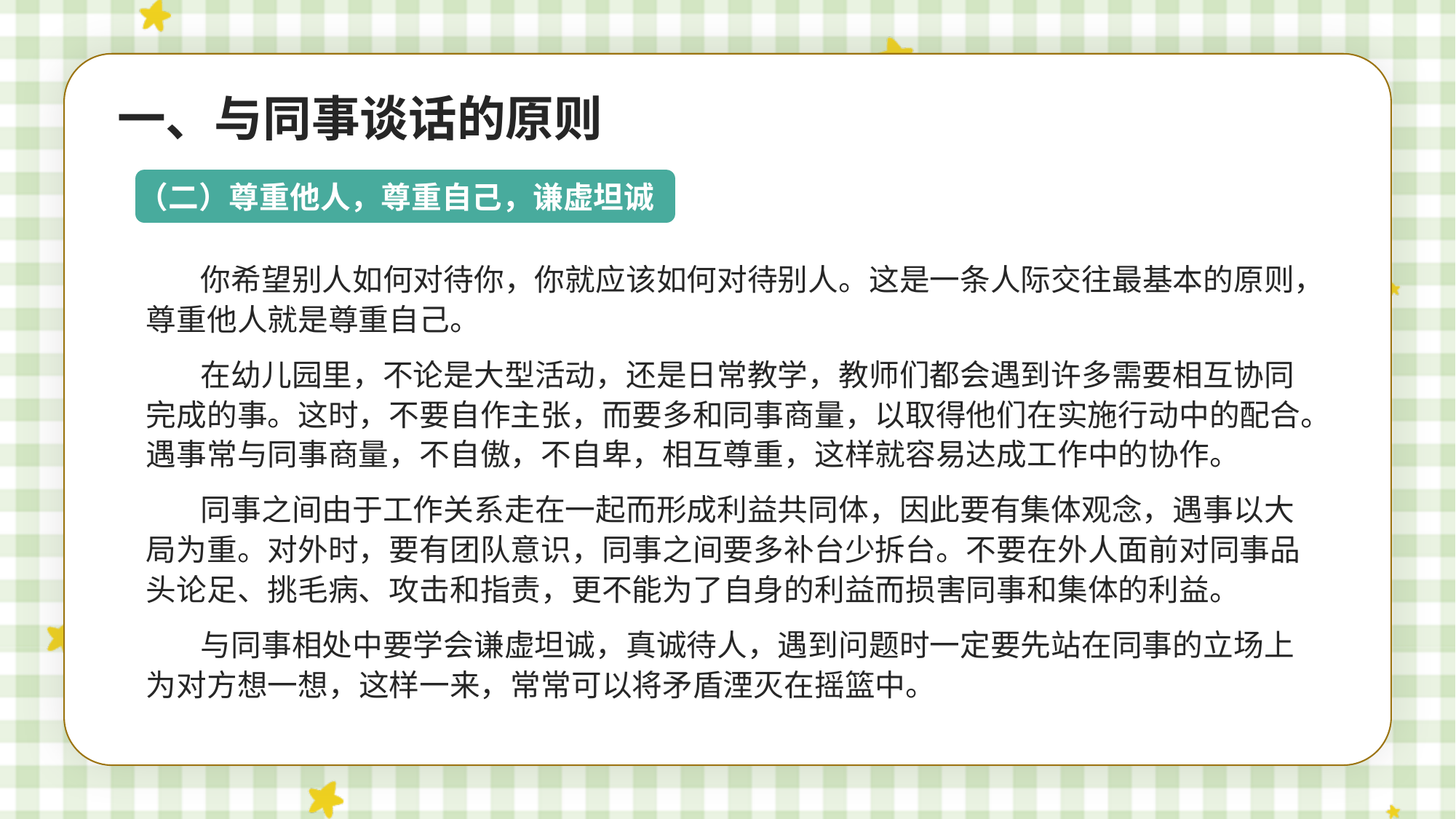

一、与同事谈话的原则
（二）尊重他人，尊重自己，谦虚坦诚
你希望别人如何对待你，你就应该如何对待别人。这是一条人际交往最基本的原则，尊重他人就是尊重自己。
在幼儿园里，不论是大型活动，还是日常教学，教师们都会遇到许多需要相互协同完成的事。这时，不要自作主张，而要多和同事商量，以取得他们在实施行动中的配合。遇事常与同事商量，不自傲，不自卑，相互尊重，这样就容易达成工作中的协作。
同事之间由于工作关系走在一起而形成利益共同体，因此要有集体观念，遇事以大局为重。对外时，要有团队意识，同事之间要多补台少拆台。不要在外人面前对同事品头论足、挑毛病、攻击和指责，更不能为了自身的利益而损害同事和集体的利益。
与同事相处中要学会谦虚坦诚，真诚待人，遇到问题时一定要先站在同事的立场上为对方想一想，这样一来，常常可以将矛盾湮灭在摇篮中。